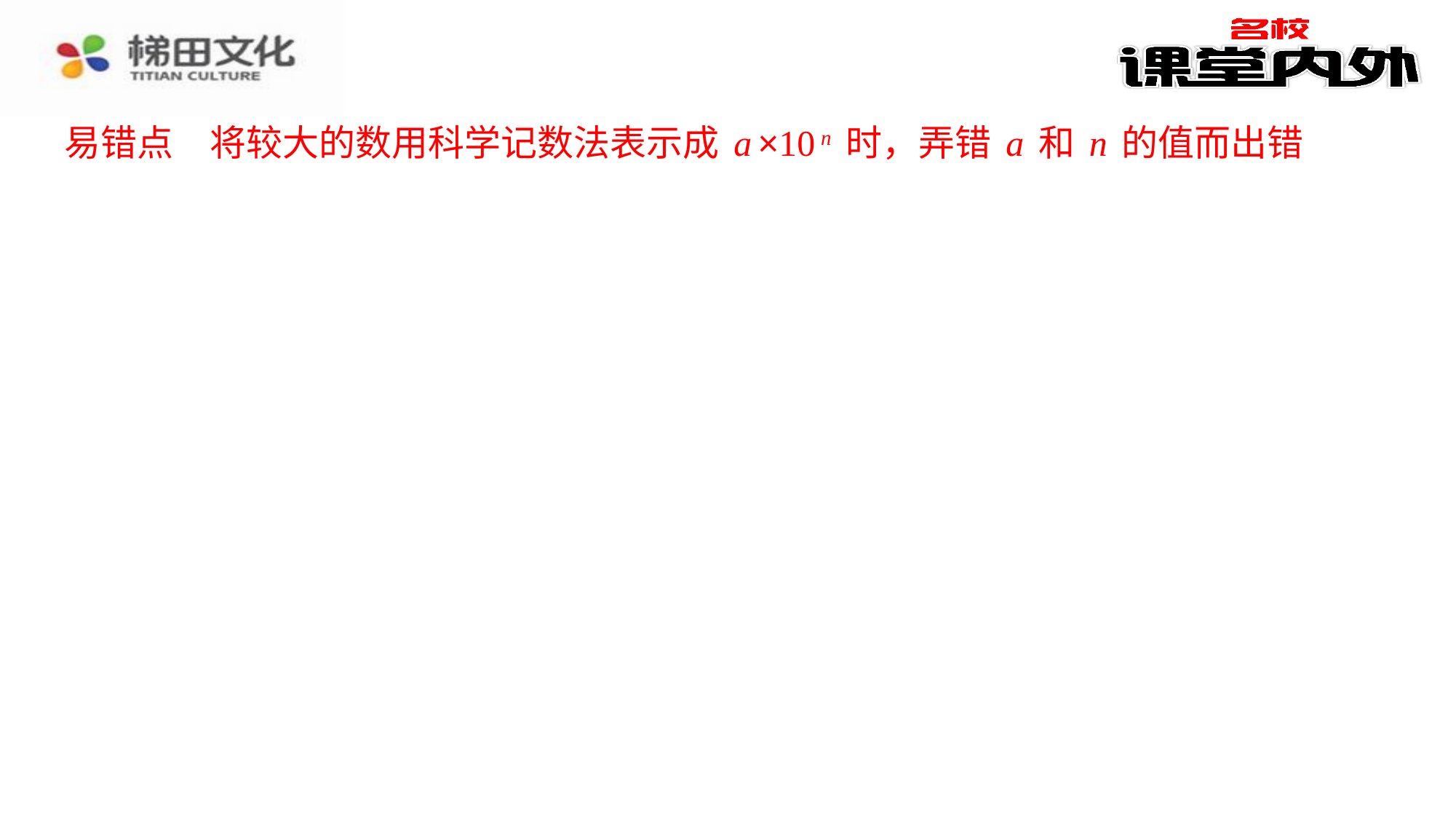

易错点　将较大的数用科学记数法表示成a×10n时，弄错a和n的值而出错
易错点　将较大的数用科学记数法表示成a×10n时，弄错a和n的值而出错